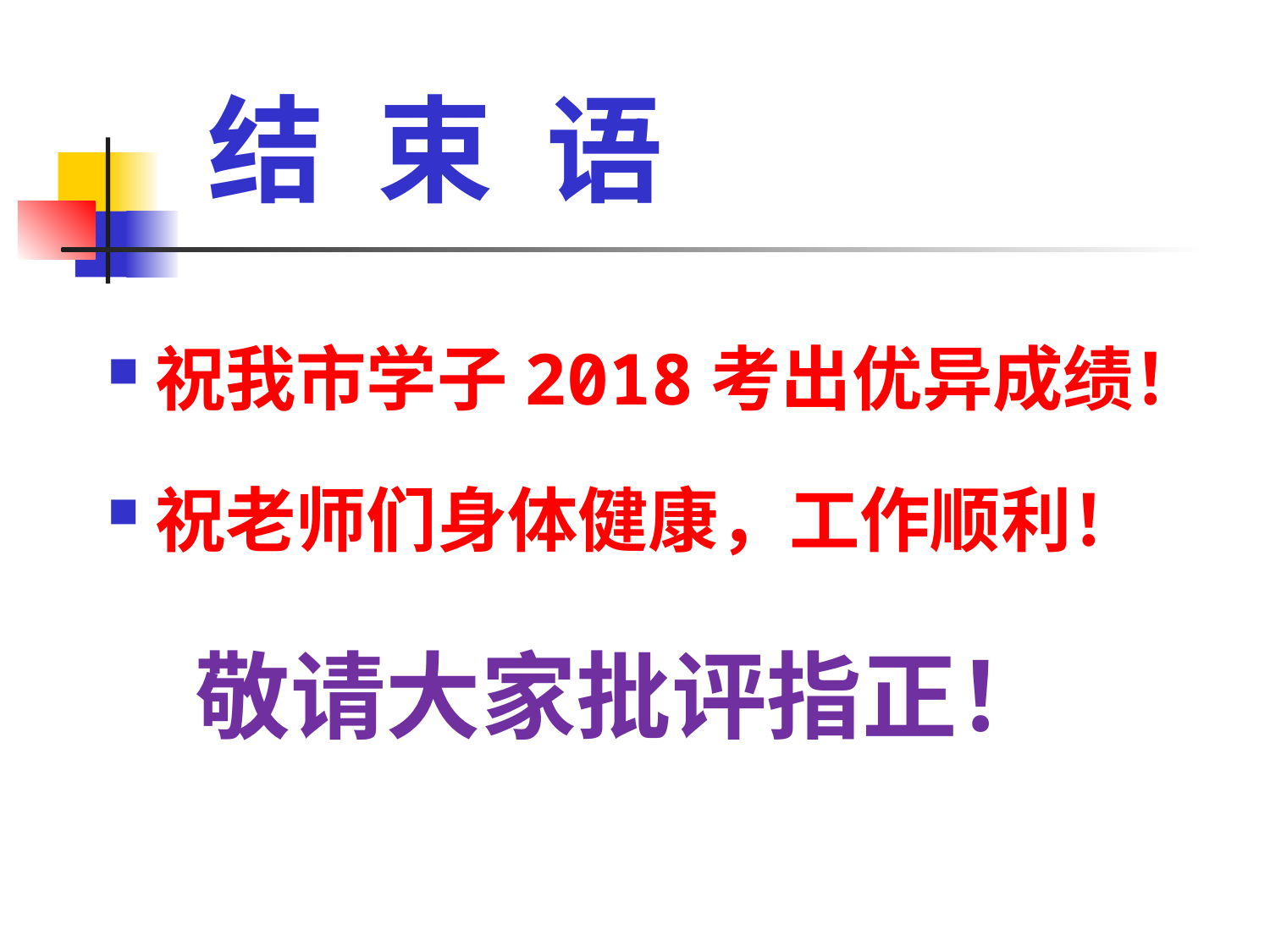

#
结  束  语
祝我市学子2018考出优异成绩！
祝老师们身体健康，工作顺利！
   敬请大家批评指正！